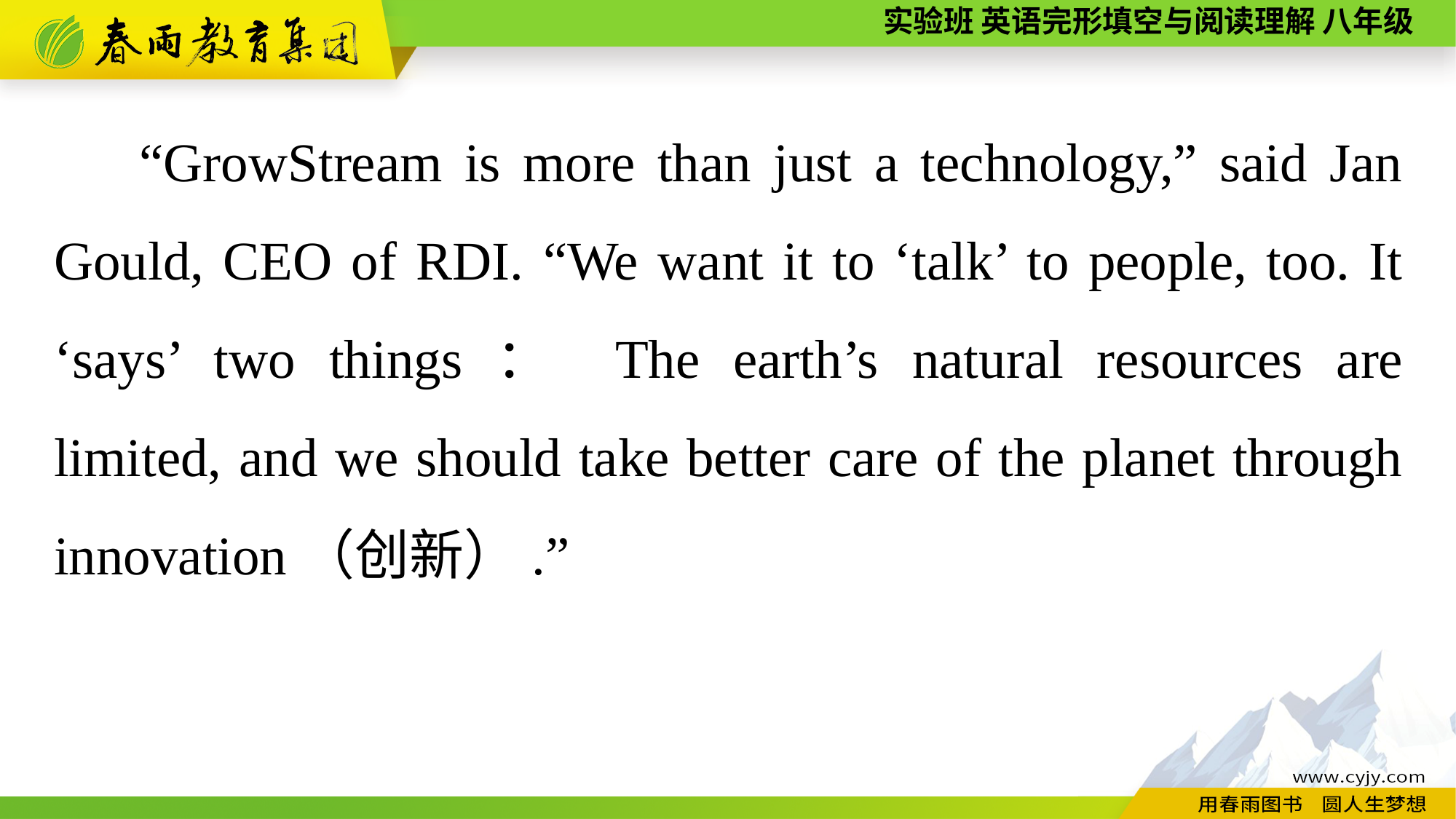

“GrowStream is more than just a technology,” said Jan Gould, CEO of RDI. “We want it to ‘talk’ to people, too. It ‘says’ two things： The earth’s natural resources are limited, and we should take better care of the planet through innovation（创新）.”